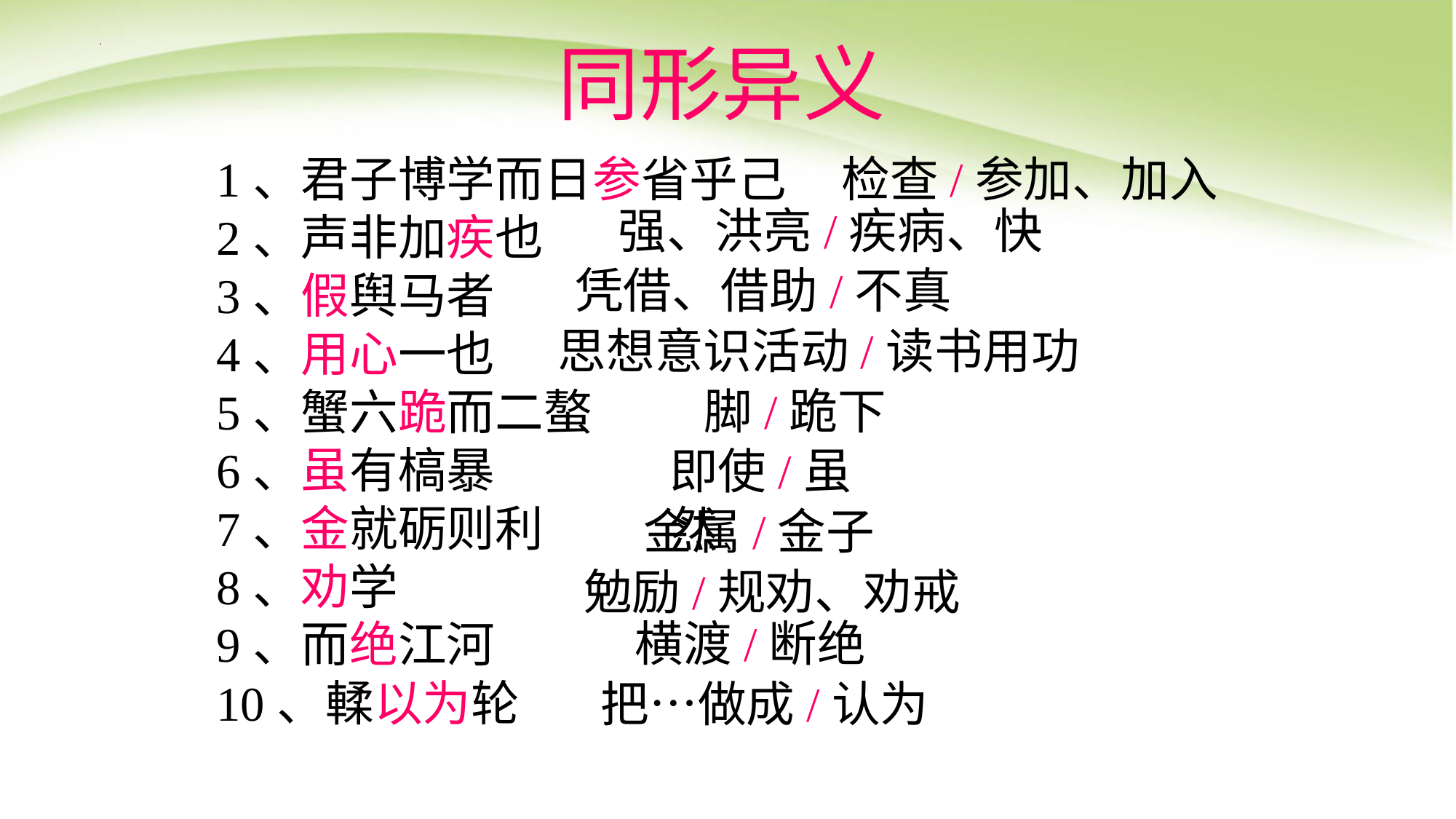

同形异义

1、君子博学而日参省乎己
2、声非加疾也
3、假舆马者
4、用心一也
5、蟹六跪而二螯
6、虽有槁暴
7、金就砺则利
8、劝学
9、而绝江河
10、輮以为轮
检查/参加、加入

强、洪亮/疾病、快
凭借、借助/不真
思想意识活动/读书用功
脚/跪下
即使/虽然
金属/金子
勉励/规劝、劝戒
横渡/断绝
把…做成/认为